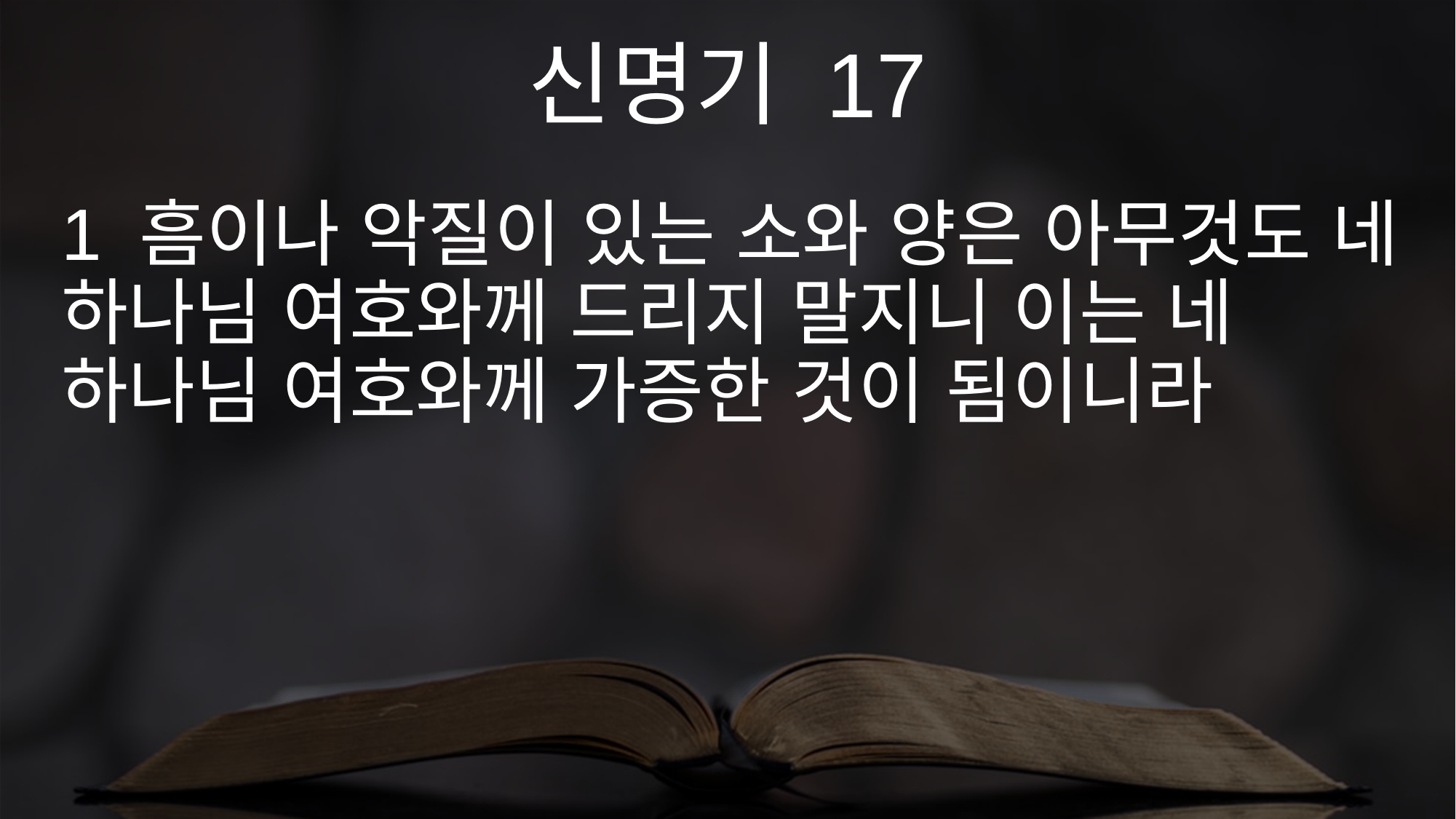

신명기 17
1 흠이나 악질이 있는 소와 양은 아무것도 네 하나님 여호와께 드리지 말지니 이는 네 하나님 여호와께 가증한 것이 됨이니라